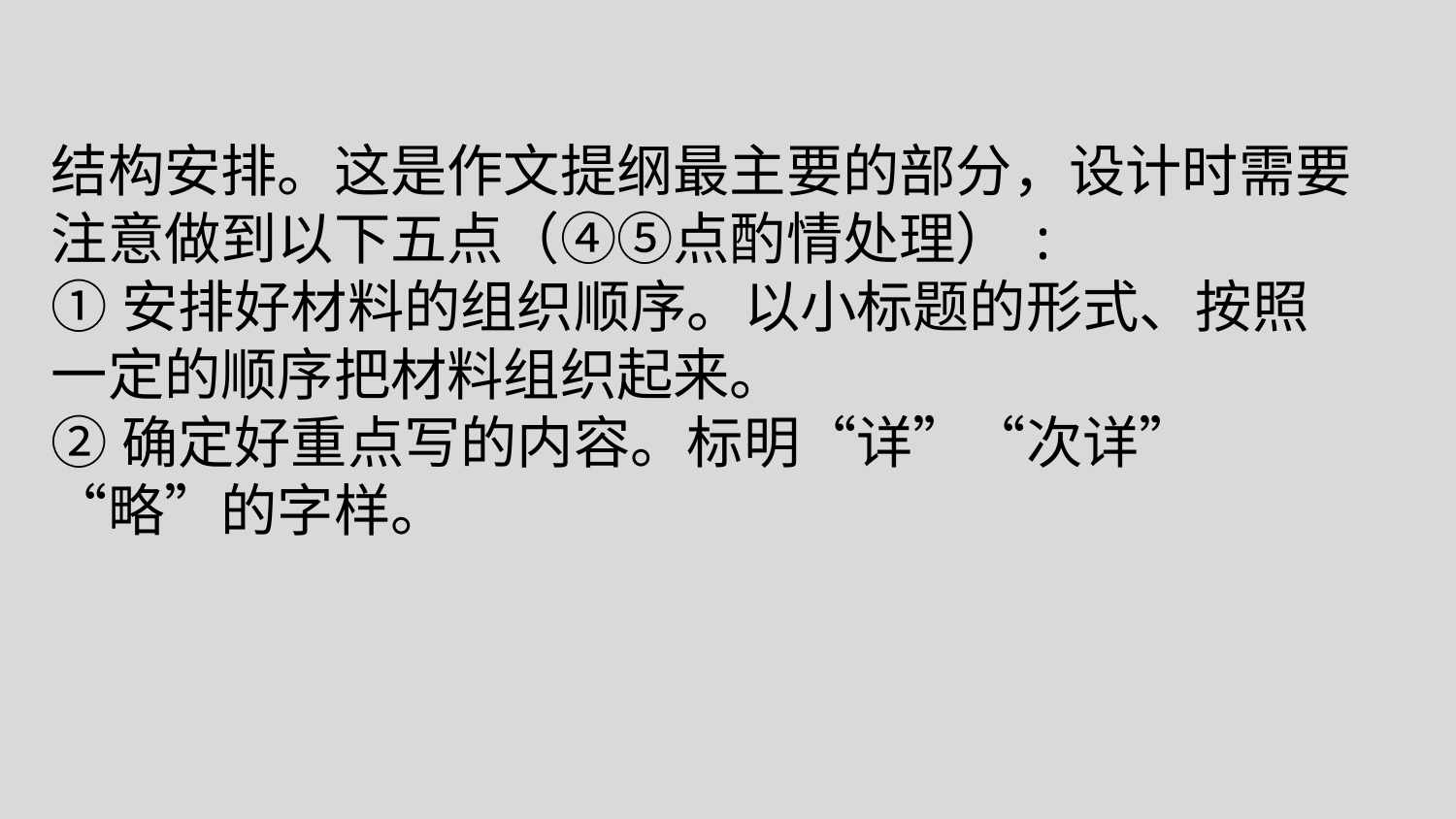

结构安排。这是作文提纲最主要的部分，设计时需要注意做到以下五点（④⑤点酌情处理）:
①安排好材料的组织顺序。以小标题的形式、按照一定的顺序把材料组织起来。
②确定好重点写的内容。标明“详”“次详”“略”的字样。